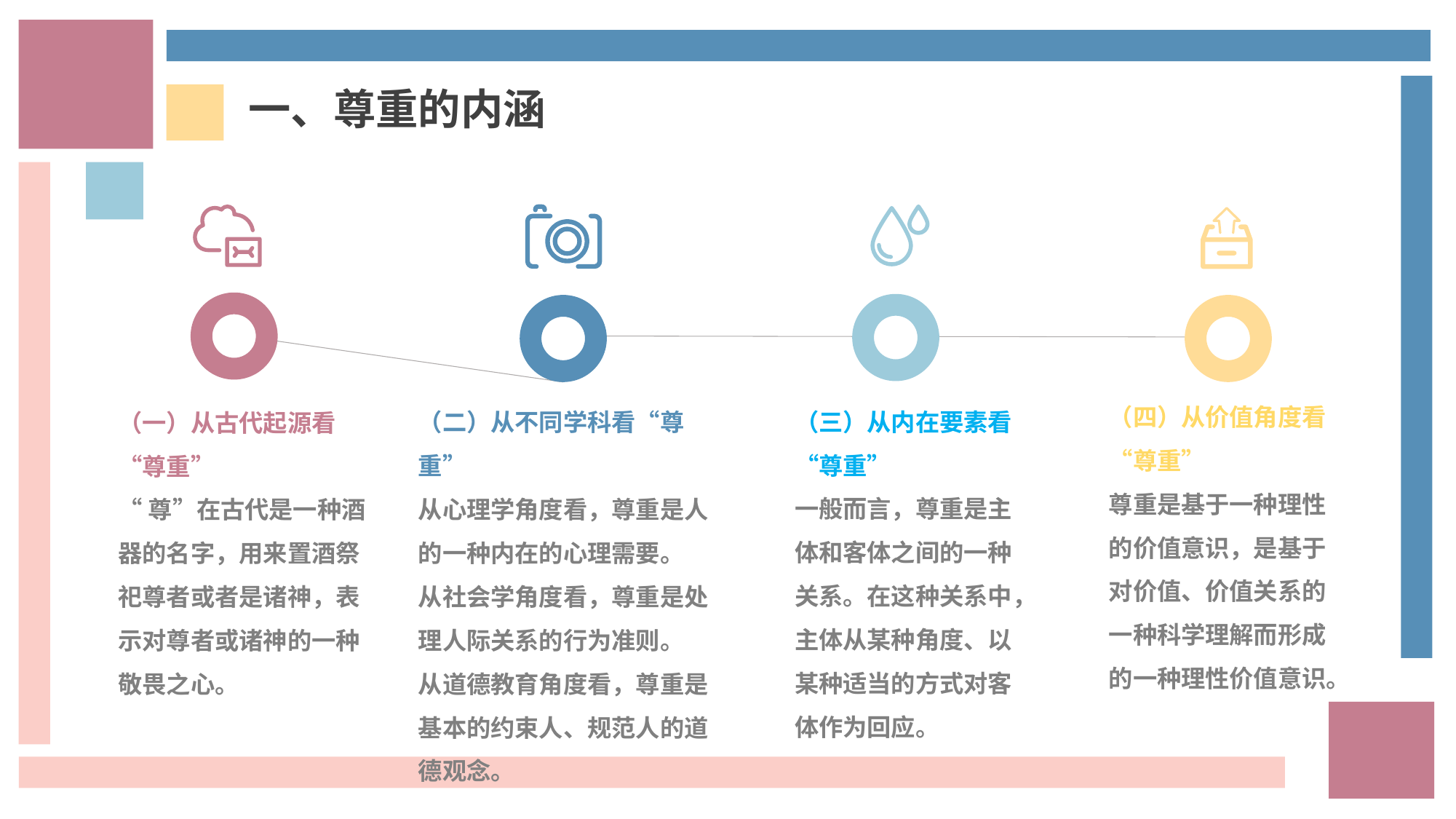

一、尊重的内涵

（四）从价值角度看“尊重”
尊重是基于一种理性的价值意识，是基于对价值、价值关系的一种科学理解而形成
的一种理性价值意识。
（三）从内在要素看“尊重”
一般而言，尊重是主体和客体之间的一种关系。在这种关系中，主体从某种角度、以某种适当的方式对客体作为回应。
（二）从不同学科看“尊重”
从心理学角度看，尊重是人的一种内在的心理需要。
从社会学角度看，尊重是处理人际关系的行为准则。
从道德教育角度看，尊重是基本的约束人、规范人的道德观念。
（一）从古代起源看“尊重”
“尊”在古代是一种酒器的名字，用来置酒祭祀尊者或者是诸神，表示对尊者或诸神的一种敬畏之心。